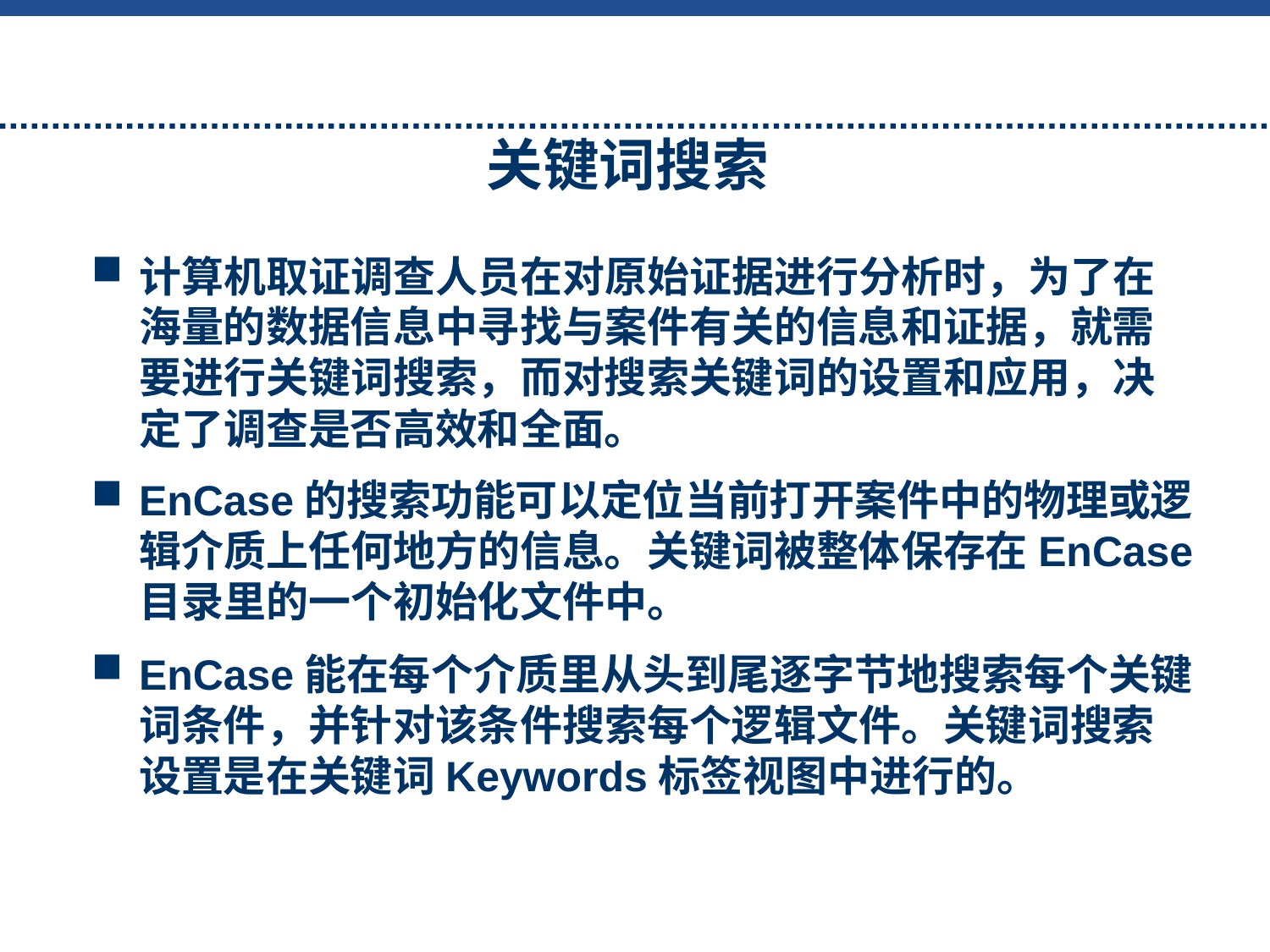

关键词搜索
计算机取证调查人员在对原始证据进行分析时，为了在海量的数据信息中寻找与案件有关的信息和证据，就需要进行关键词搜索，而对搜索关键词的设置和应用，决定了调查是否高效和全面。
EnCase的搜索功能可以定位当前打开案件中的物理或逻辑介质上任何地方的信息。关键词被整体保存在EnCase目录里的一个初始化文件中。
EnCase能在每个介质里从头到尾逐字节地搜索每个关键词条件，并针对该条件搜索每个逻辑文件。关键词搜索设置是在关键词Keywords标签视图中进行的。